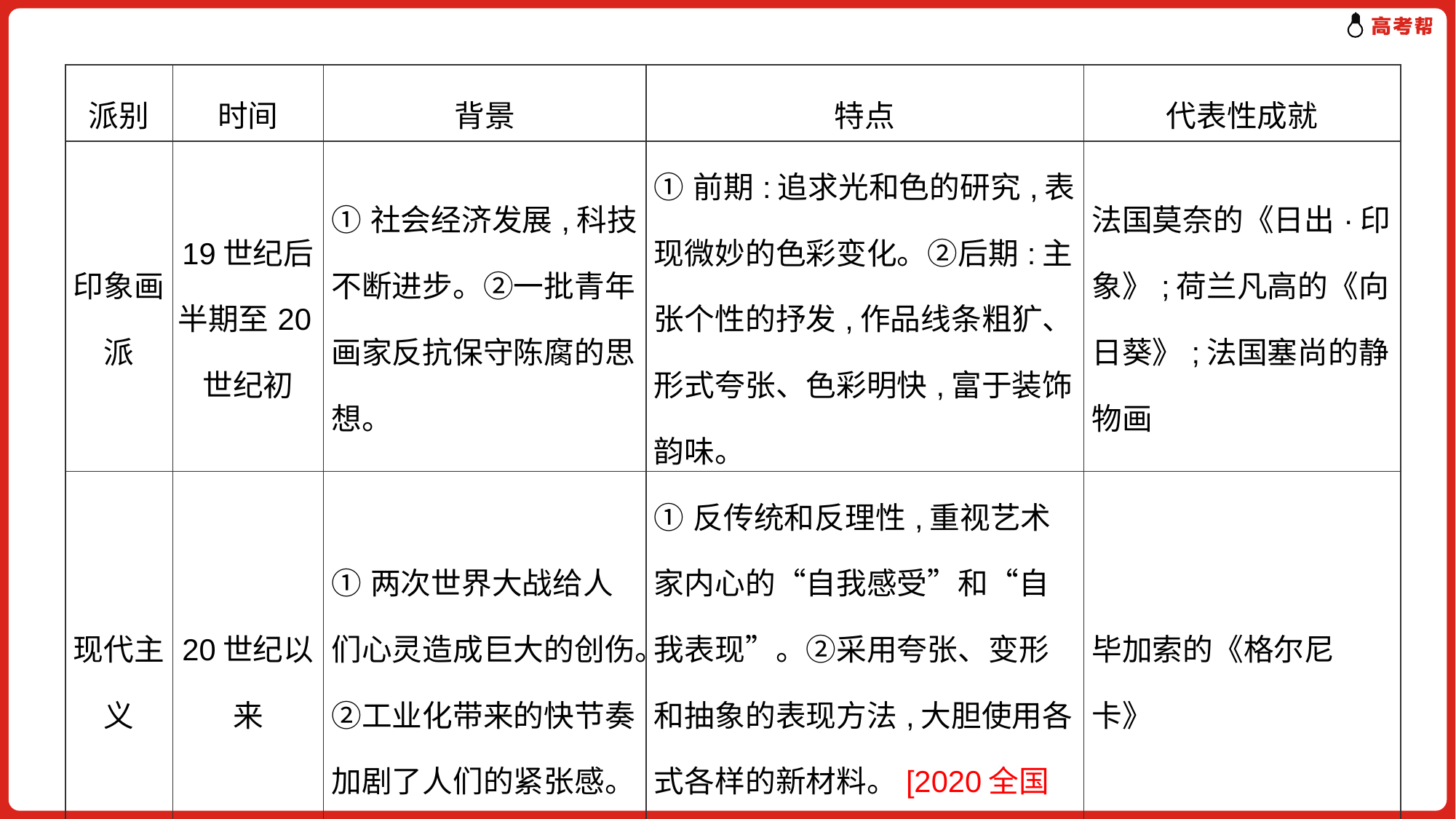

| 派别 | 时间 | 背景 | 特点 | 代表性成就 |
| --- | --- | --- | --- | --- |
| 印象画派 | 19世纪后半期至20世纪初 | ①社会经济发展,科技不断进步。②一批青年画家反抗保守陈腐的思想。 | ①前期:追求光和色的研究,表现微妙的色彩变化。②后期:主张个性的抒发,作品线条粗犷、形式夸张、色彩明快,富于装饰韵味。 | 法国莫奈的《日出·印象》;荷兰凡高的《向日葵》;法国塞尚的静物画 |
| 现代主义 | 20世纪以来 | ①两次世界大战给人们心灵造成巨大的创伤。②工业化带来的快节奏加剧了人们的紧张感。 | ①反传统和反理性,重视艺术家内心的“自我感受”和“自我表现”。②采用夸张、变形和抽象的表现方法,大胆使用各式各样的新材料。[2020全国卷Ⅲ第34题] | 毕加索的《格尔尼卡》 |